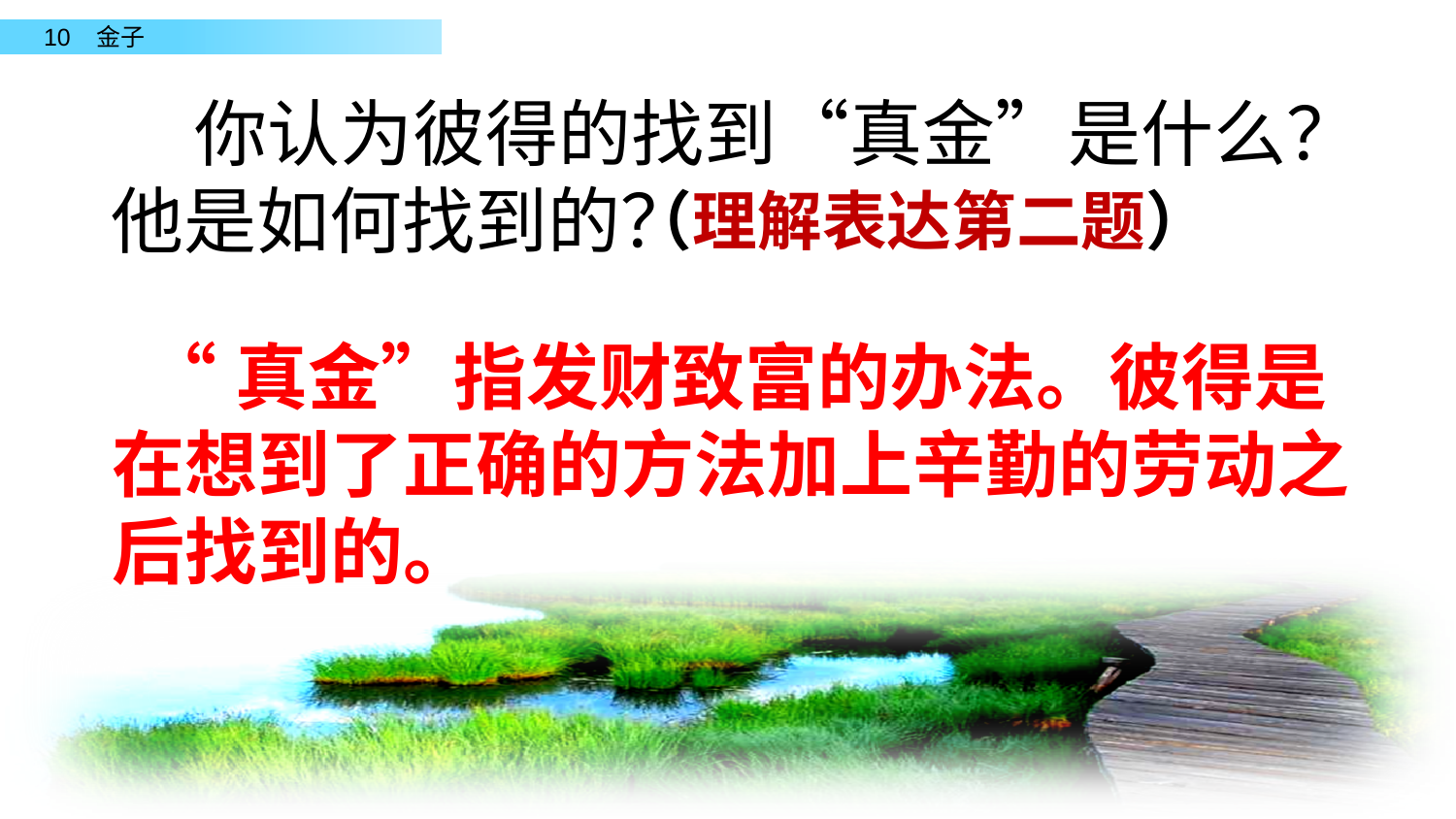

你认为彼得的找到“真金”是什么？他是如何找到的？
（理解表达第二题）
  “真金”指发财致富的办法。彼得是在想到了正确的方法加上辛勤的劳动之后找到的。